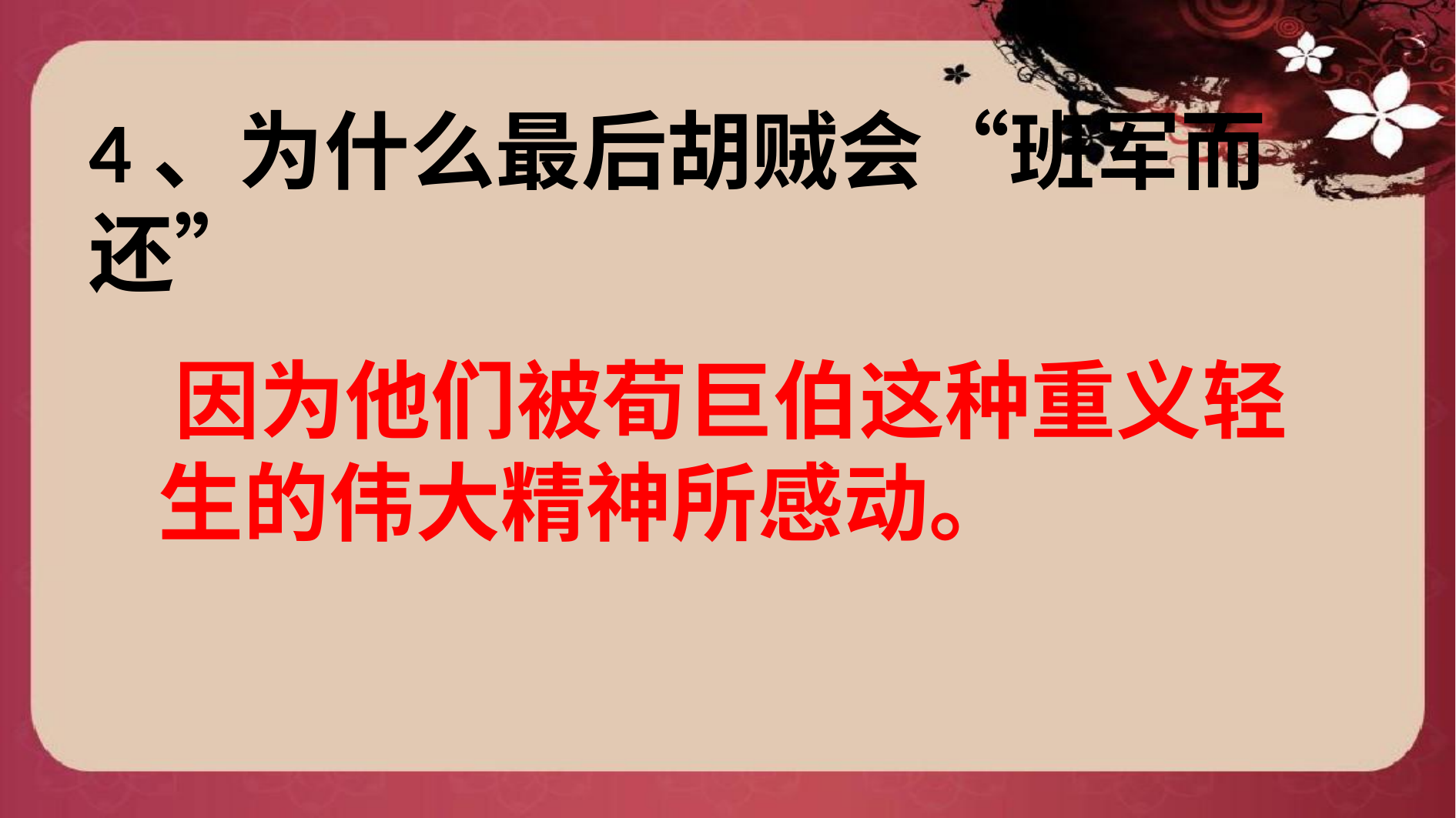

4、为什么最后胡贼会“班军而还”
  因为他们被荀巨伯这种重义轻生的伟大精神所感动。